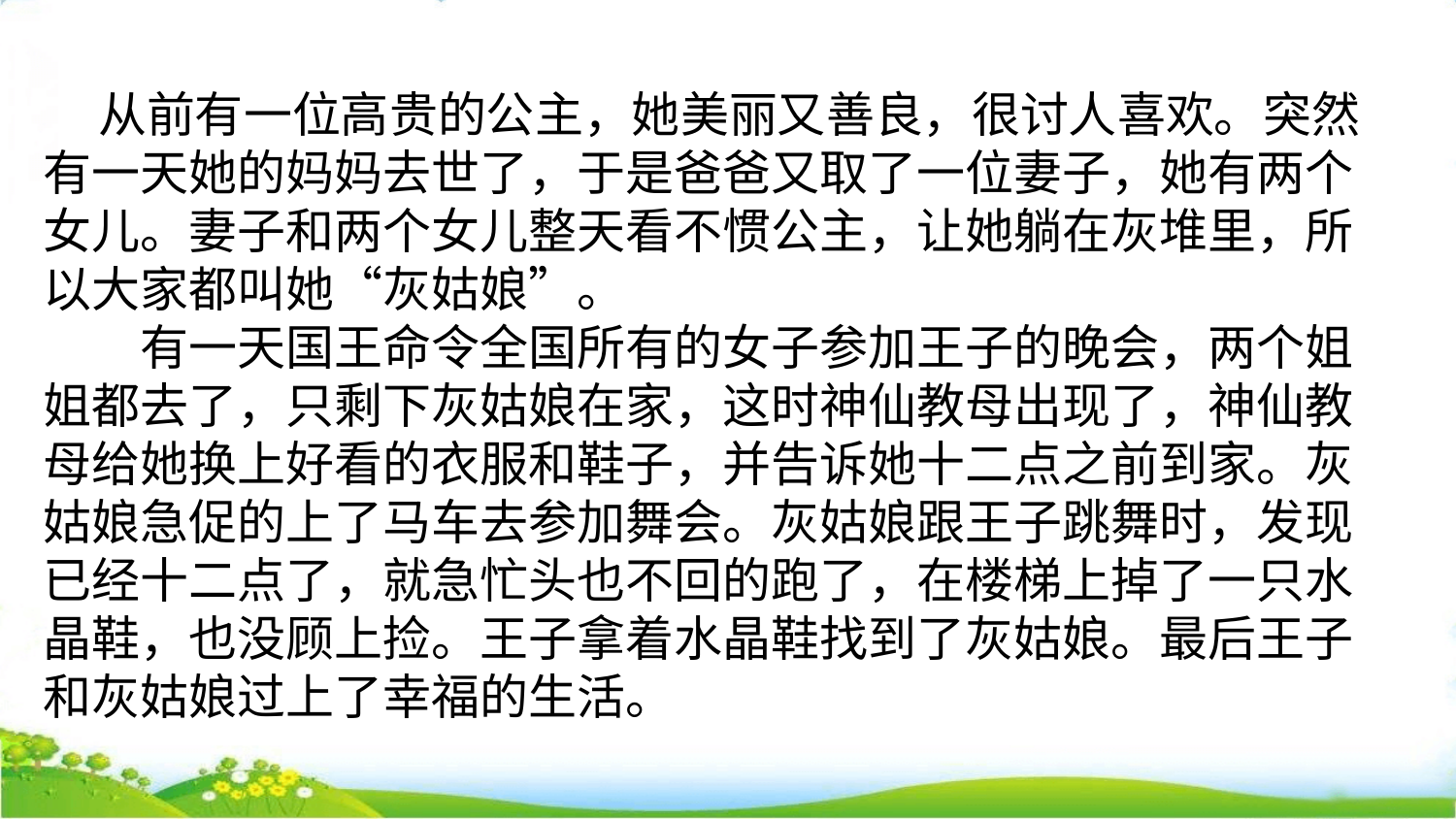

从前有一位高贵的公主，她美丽又善良，很讨人喜欢。突然有一天她的妈妈去世了，于是爸爸又取了一位妻子，她有两个女儿。妻子和两个女儿整天看不惯公主，让她躺在灰堆里，所以大家都叫她“灰姑娘”。
　　有一天国王命令全国所有的女子参加王子的晚会，两个姐姐都去了，只剩下灰姑娘在家，这时神仙教母出现了，神仙教母给她换上好看的衣服和鞋子，并告诉她十二点之前到家。灰姑娘急促的上了马车去参加舞会。灰姑娘跟王子跳舞时，发现已经十二点了，就急忙头也不回的跑了，在楼梯上掉了一只水晶鞋，也没顾上捡。王子拿着水晶鞋找到了灰姑娘。最后王子和灰姑娘过上了幸福的生活。